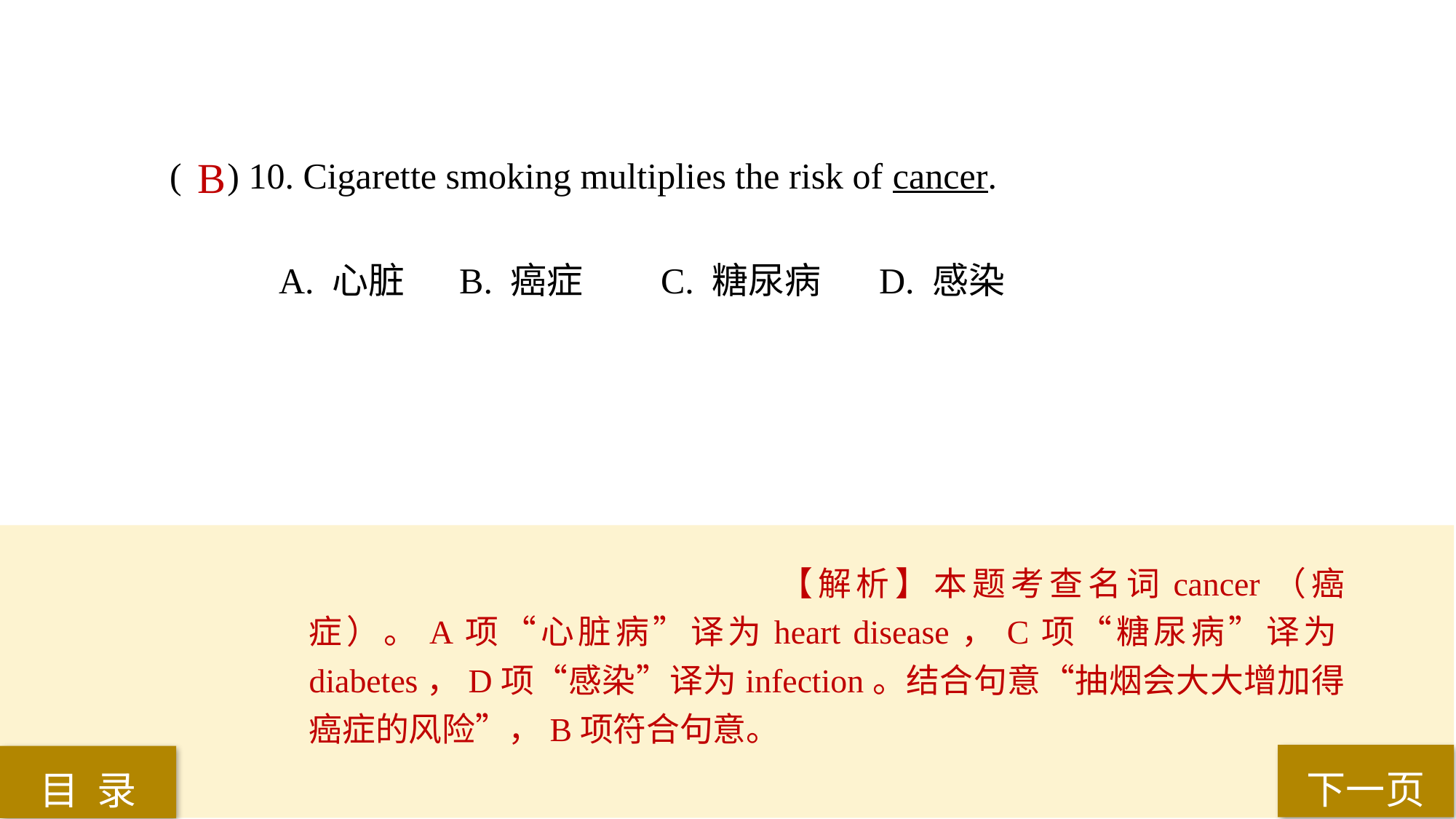

(     ) 10. Cigarette smoking multiplies the risk of cancer.

A. 心脏	 B. 癌症 	C. 糖尿病 	D. 感染
B
【解析】本题考查名词cancer（癌症）。A项“心脏病”译为heart disease，C项“糖尿病”译为diabetes，D项“感染”译为infection。结合句意“抽烟会大大增加得癌症的风险”，B项符合句意。